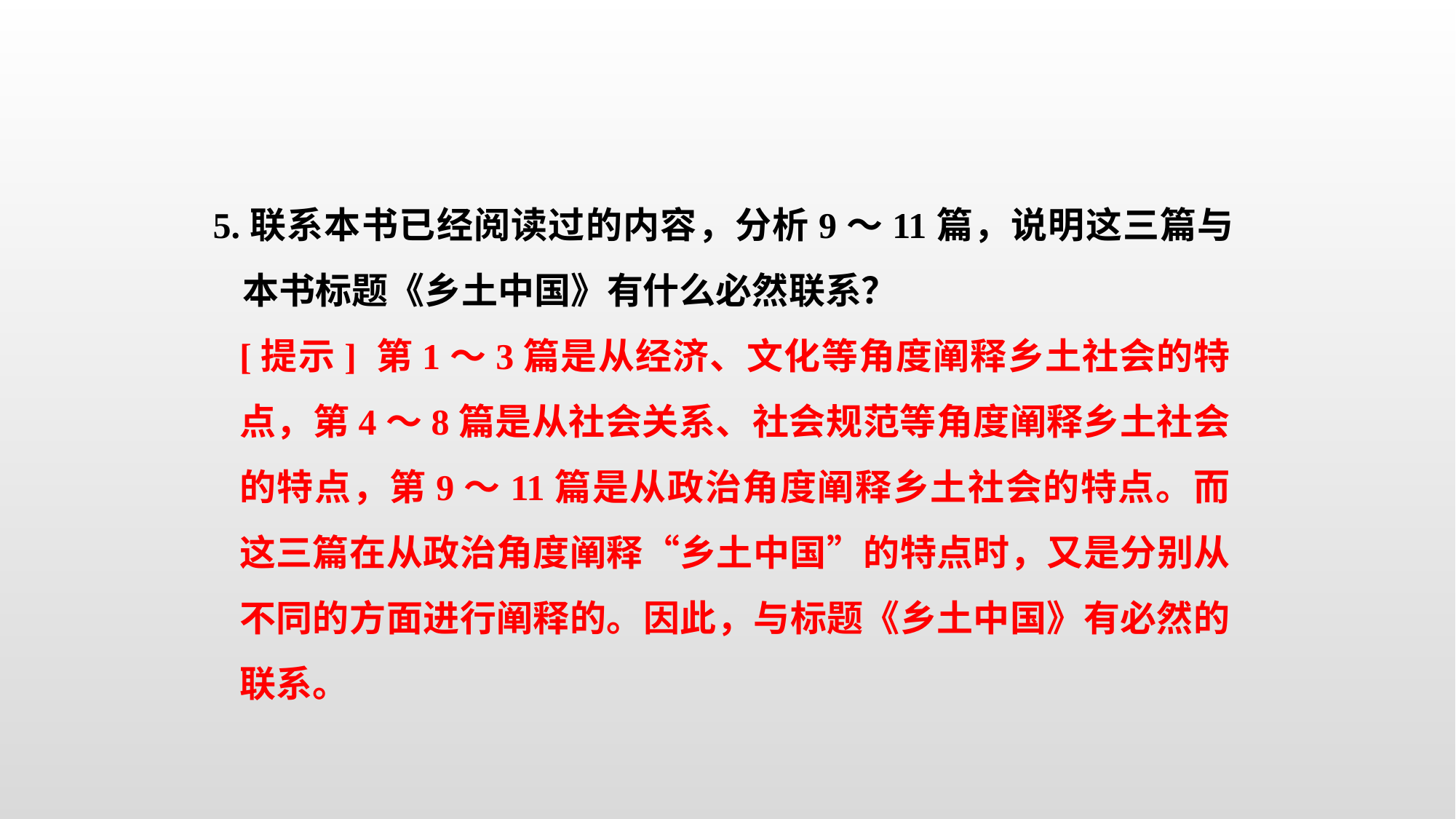

5.联系本书已经阅读过的内容，分析9～11篇，说明这三篇与本书标题《乡土中国》有什么必然联系？
[提示] 第1～3篇是从经济、文化等角度阐释乡土社会的特点，第4～8篇是从社会关系、社会规范等角度阐释乡土社会的特点，第9～11篇是从政治角度阐释乡土社会的特点。而这三篇在从政治角度阐释“乡土中国”的特点时，又是分别从不同的方面进行阐释的。因此，与标题《乡土中国》有必然的联系。